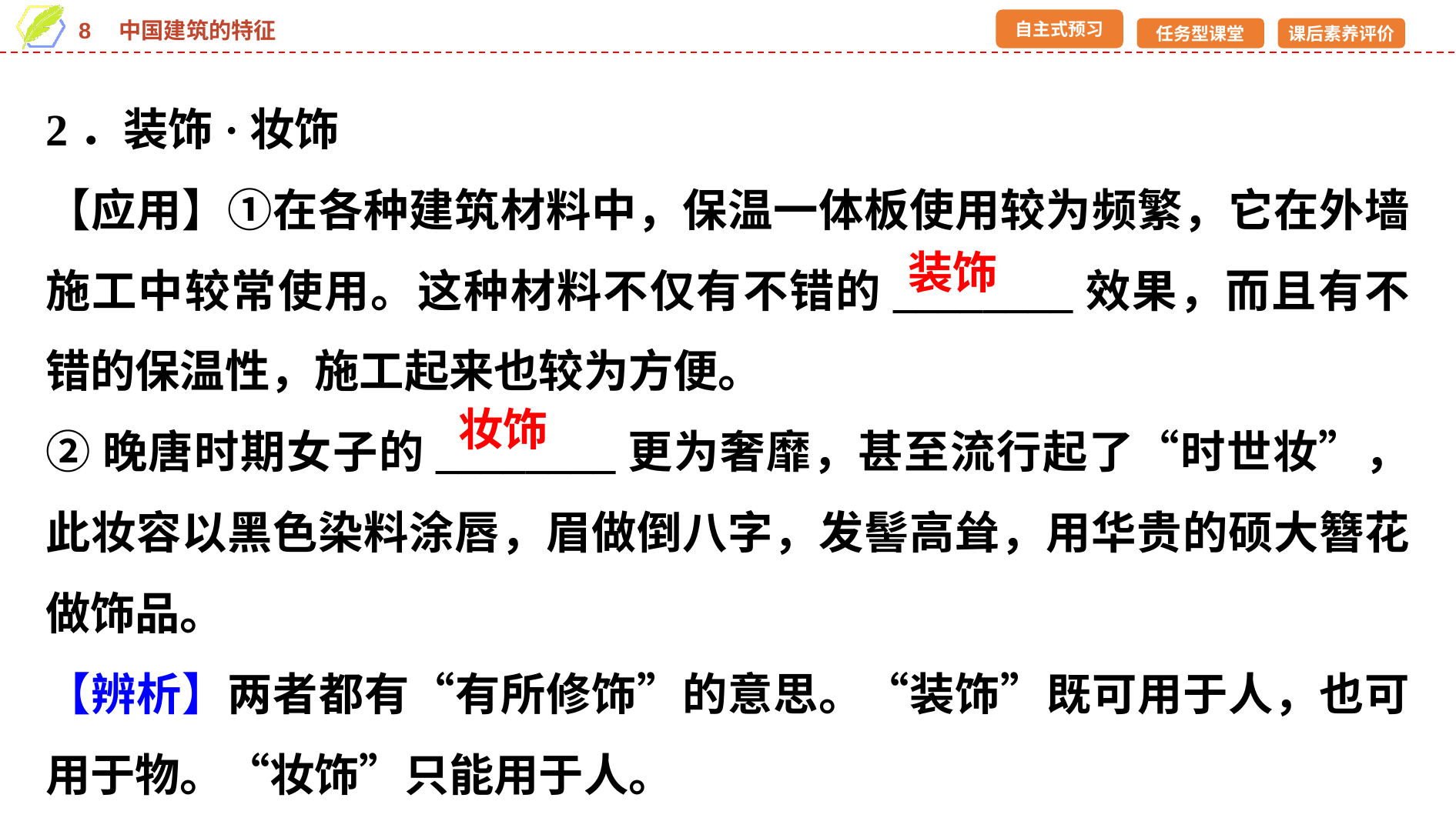

2．装饰·妆饰
【应用】①在各种建筑材料中，保温一体板使用较为频繁，它在外墙施工中较常使用。这种材料不仅有不错的________效果，而且有不错的保温性，施工起来也较为方便。
②晚唐时期女子的________更为奢靡，甚至流行起了“时世妆”，此妆容以黑色染料涂唇，眉做倒八字，发髻高耸，用华贵的硕大簪花做饰品。
【辨析】两者都有“有所修饰”的意思。“装饰”既可用于人，也可用于物。“妆饰”只能用于人。
装饰
妆饰